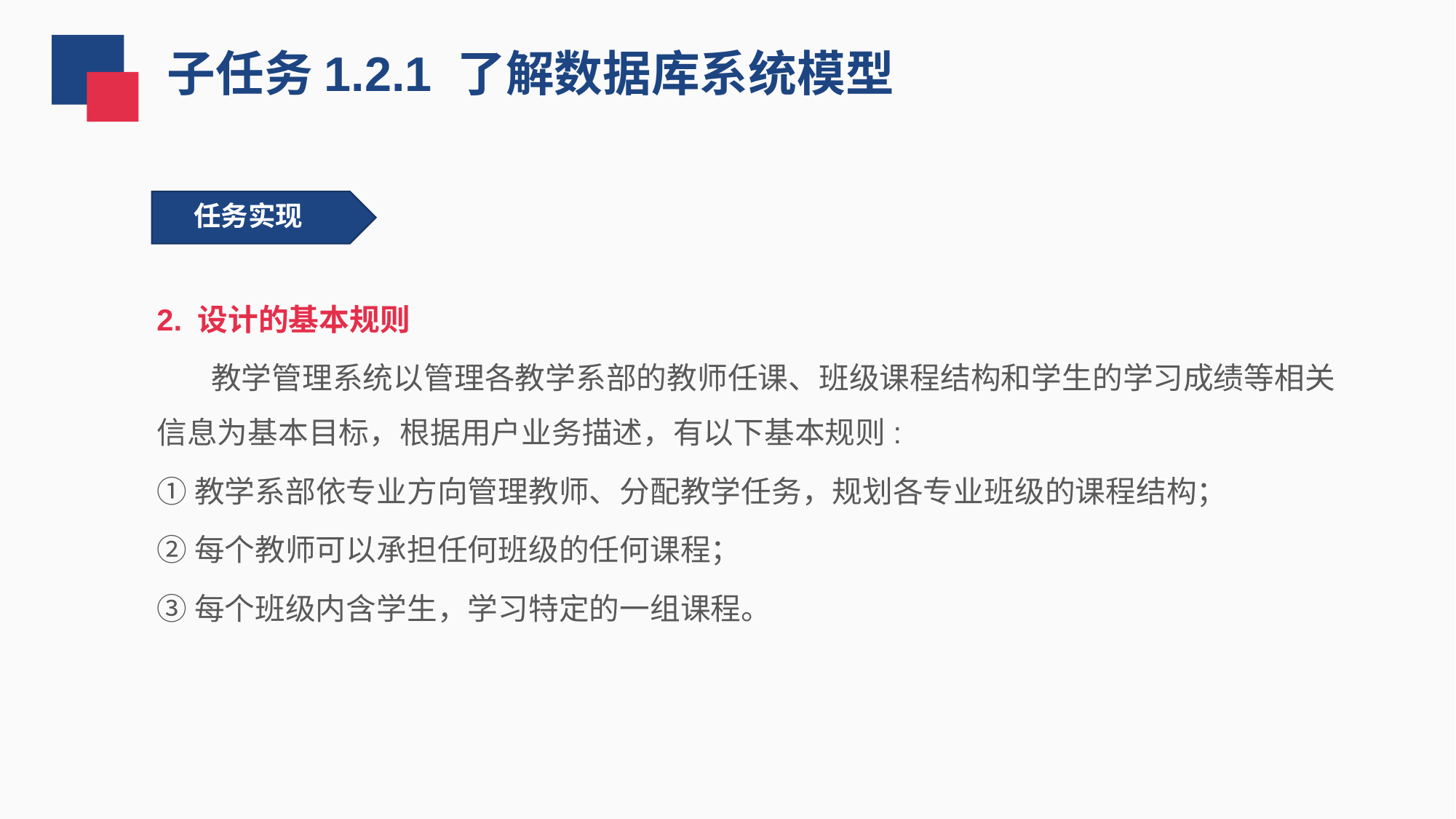

子任务1.2.1 了解数据库系统模型

    任务实现
2. 设计的基本规则
       教学管理系统以管理各教学系部的教师任课、班级课程结构和学生的学习成绩等相关信息为基本目标，根据用户业务描述，有以下基本规则:
①教学系部依专业方向管理教师、分配教学任务，规划各专业班级的课程结构；
②每个教师可以承担任何班级的任何课程；
③每个班级内含学生，学习特定的一组课程。